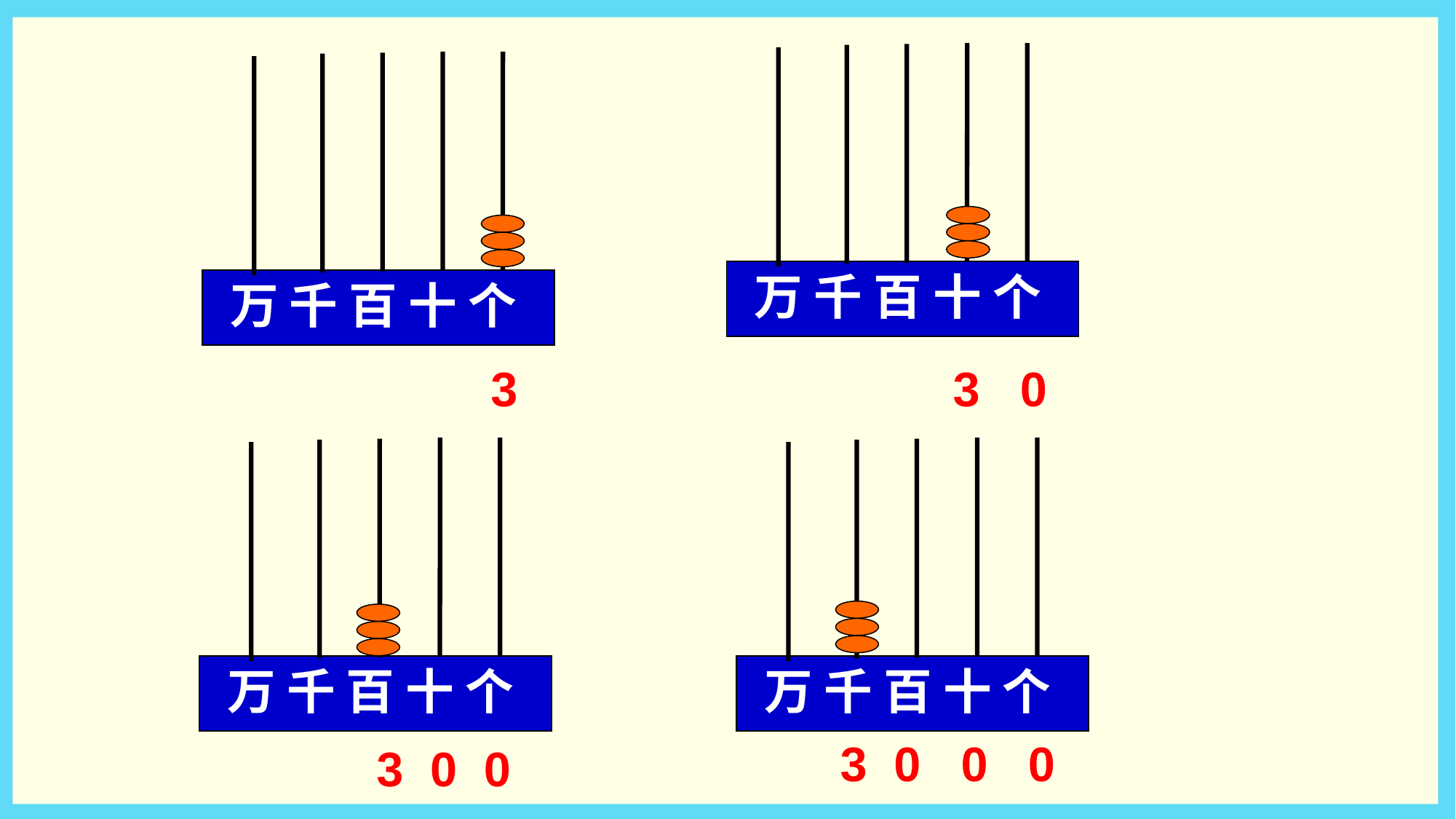

万 千 百 十 个

万 千 百 十 个

   3   0
                                   3

万 千 百 十 个

万 千 百 十 个

           3  0   0   0
                       3  0  0